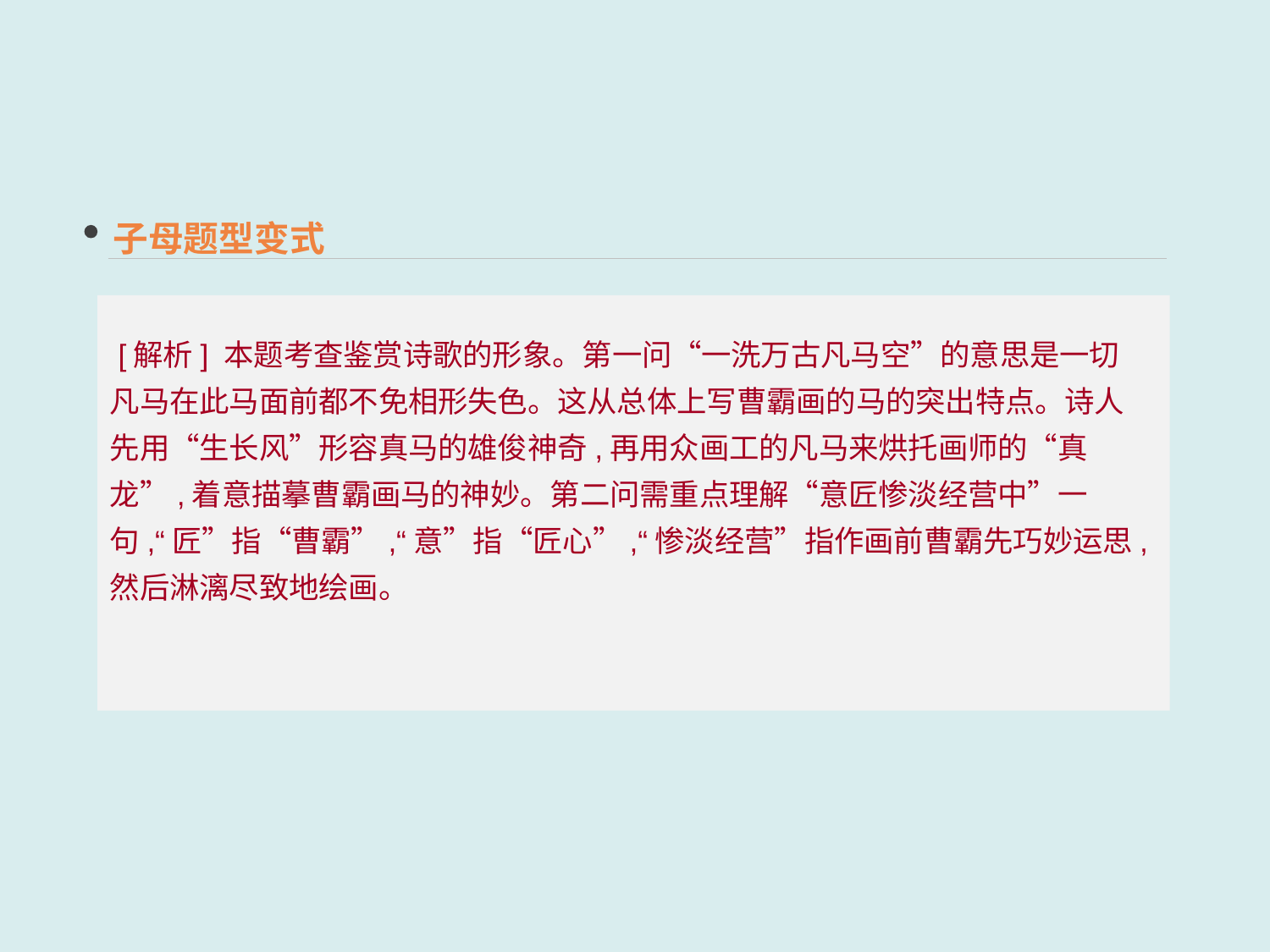

子母题型变式

 [解析] 本题考查鉴赏诗歌的形象。第一问“一洗万古凡马空”的意思是一切凡马在此马面前都不免相形失色。这从总体上写曹霸画的马的突出特点。诗人先用“生长风”形容真马的雄俊神奇,再用众画工的凡马来烘托画师的“真龙”,着意描摹曹霸画马的神妙。第二问需重点理解“意匠惨淡经营中”一句,“匠”指“曹霸”,“意”指“匠心”,“惨淡经营”指作画前曹霸先巧妙运思,然后淋漓尽致地绘画。